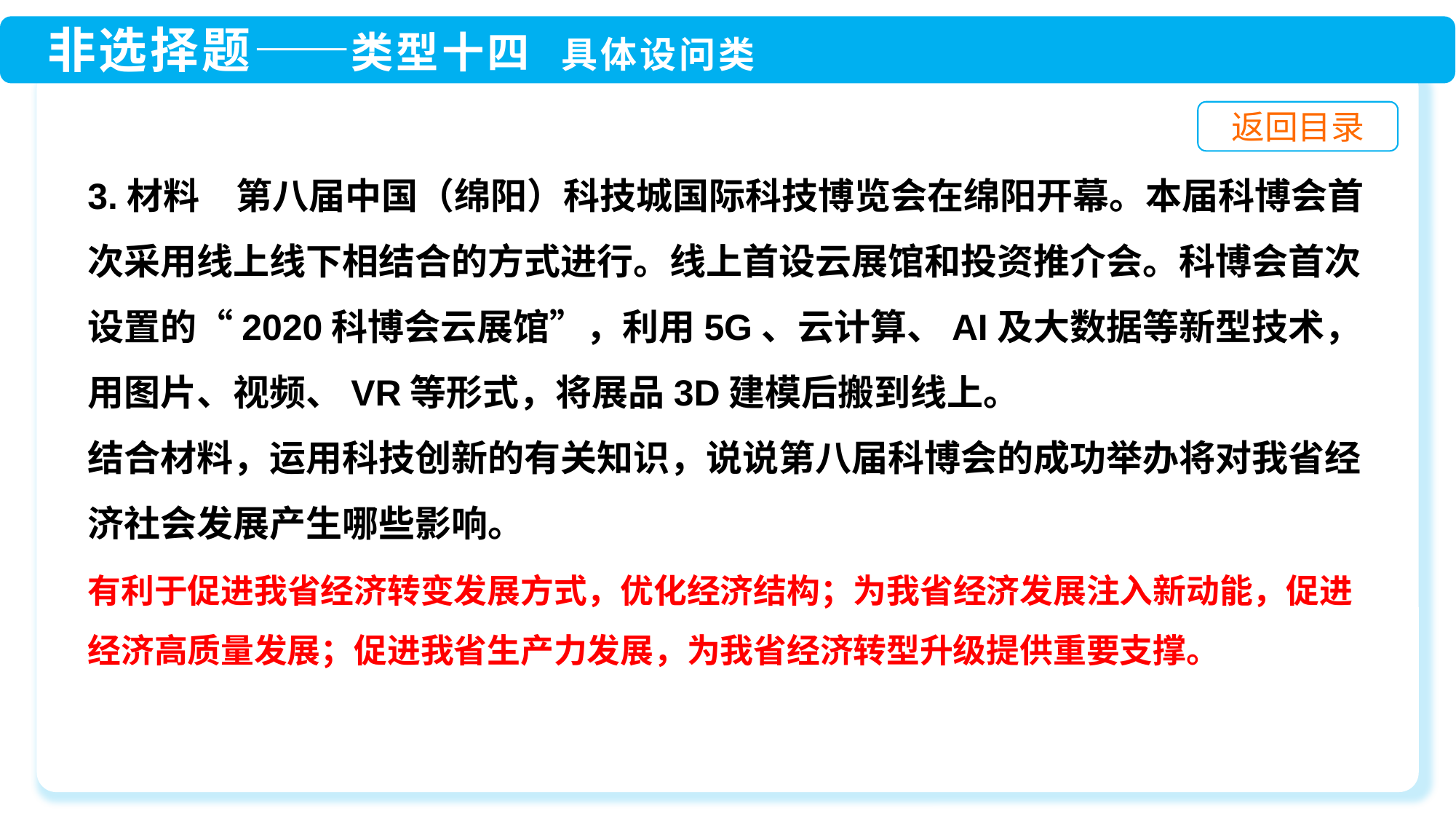

3.材料　第八届中国（绵阳）科技城国际科技博览会在绵阳开幕。本届科博会首次采用线上线下相结合的方式进行。线上首设云展馆和投资推介会。科博会首次设置的“2020科博会云展馆”，利用5G、云计算、AI及大数据等新型技术，用图片、视频、VR等形式，将展品3D建模后搬到线上。
结合材料，运用科技创新的有关知识，说说第八届科博会的成功举办将对我省经济社会发展产生哪些影响。
有利于促进我省经济转变发展方式，优化经济结构；为我省经济发展注入新动能，促进经济高质量发展；促进我省生产力发展，为我省经济转型升级提供重要支撑。